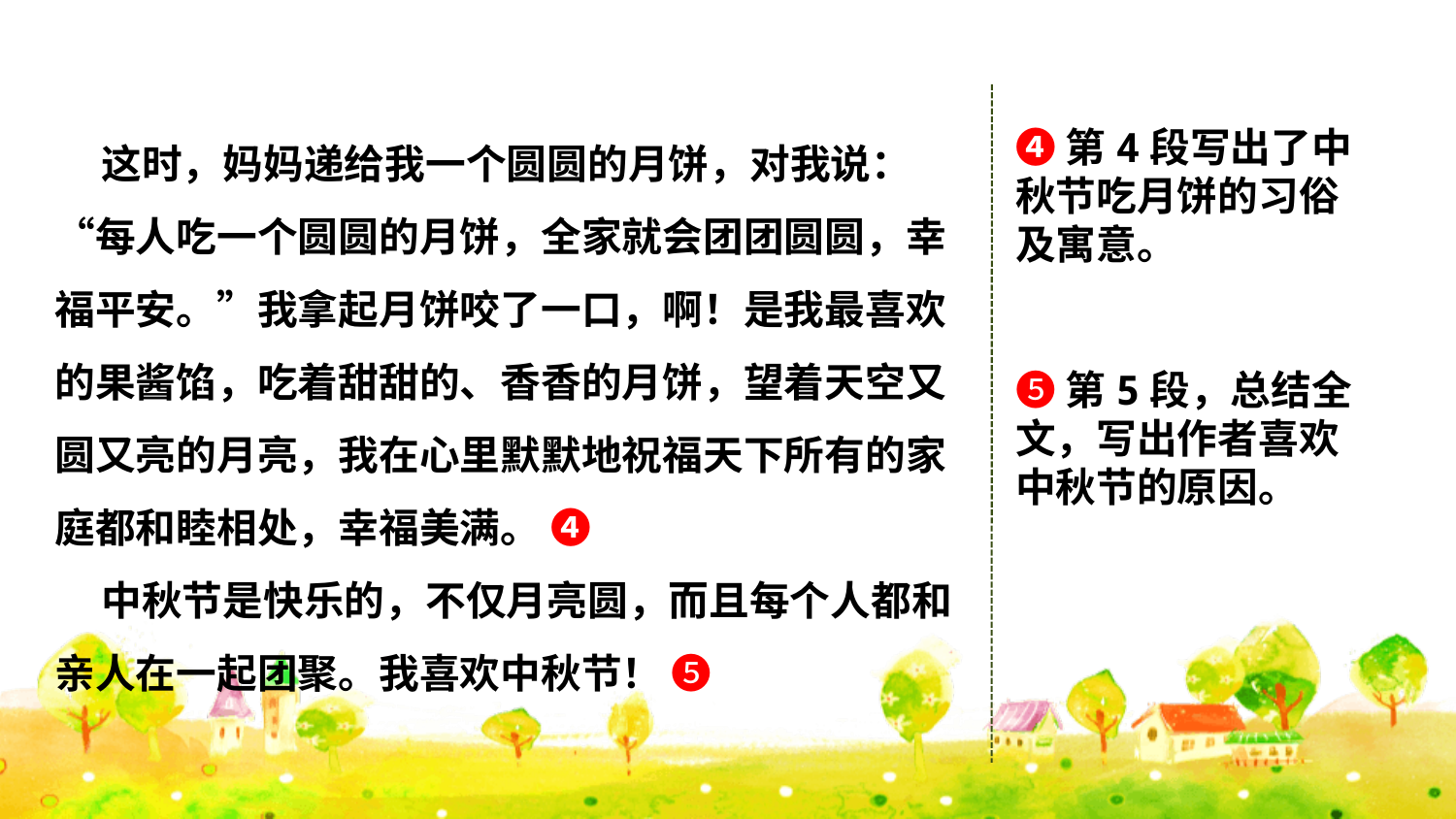

这时，妈妈递给我一个圆圆的月饼，对我说：“每人吃一个圆圆的月饼，全家就会团团圆圆，幸福平安。”我拿起月饼咬了一口，啊！是我最喜欢的果酱馅，吃着甜甜的、香香的月饼，望着天空又圆又亮的月亮，我在心里默默地祝福天下所有的家庭都和睦相处，幸福美满。 ❹
    中秋节是快乐的，不仅月亮圆，而且每个人都和亲人在一起团聚。我喜欢中秋节！ ❺
❹第4段写出了中秋节吃月饼的习俗及寓意。

❺第5段，总结全文，写出作者喜欢中秋节的原因。